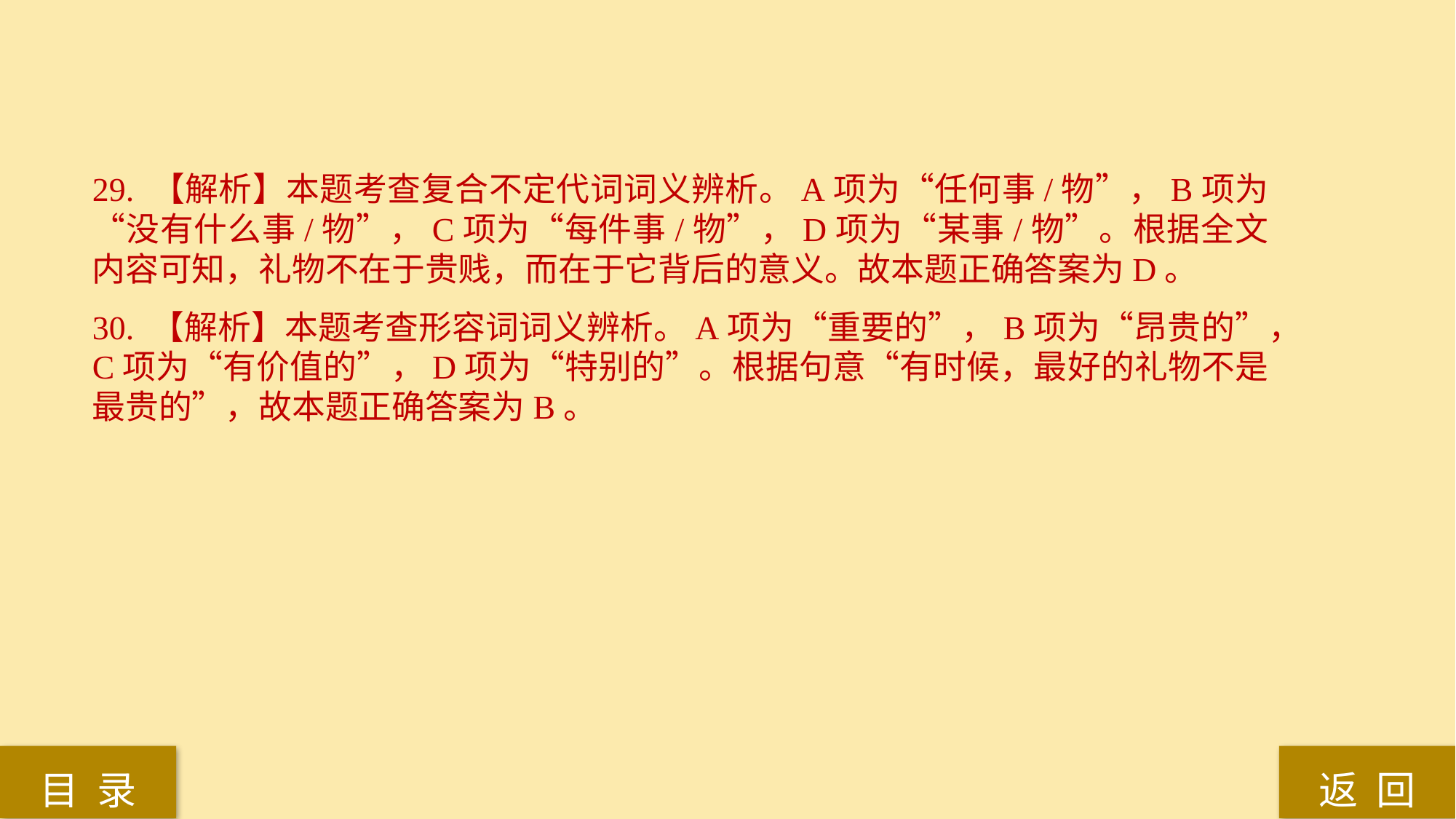

29. 【解析】本题考查复合不定代词词义辨析。A项为“任何事/物”，B项为“没有什么事/物”，C项为“每件事/物”，D项为“某事/物”。根据全文内容可知，礼物不在于贵贱，而在于它背后的意义。故本题正确答案为D。
30. 【解析】本题考查形容词词义辨析。A项为“重要的”，B项为“昂贵的”，C项为“有价值的”，D项为“特别的”。根据句意“有时候，最好的礼物不是最贵的”，故本题正确答案为B。
返  回